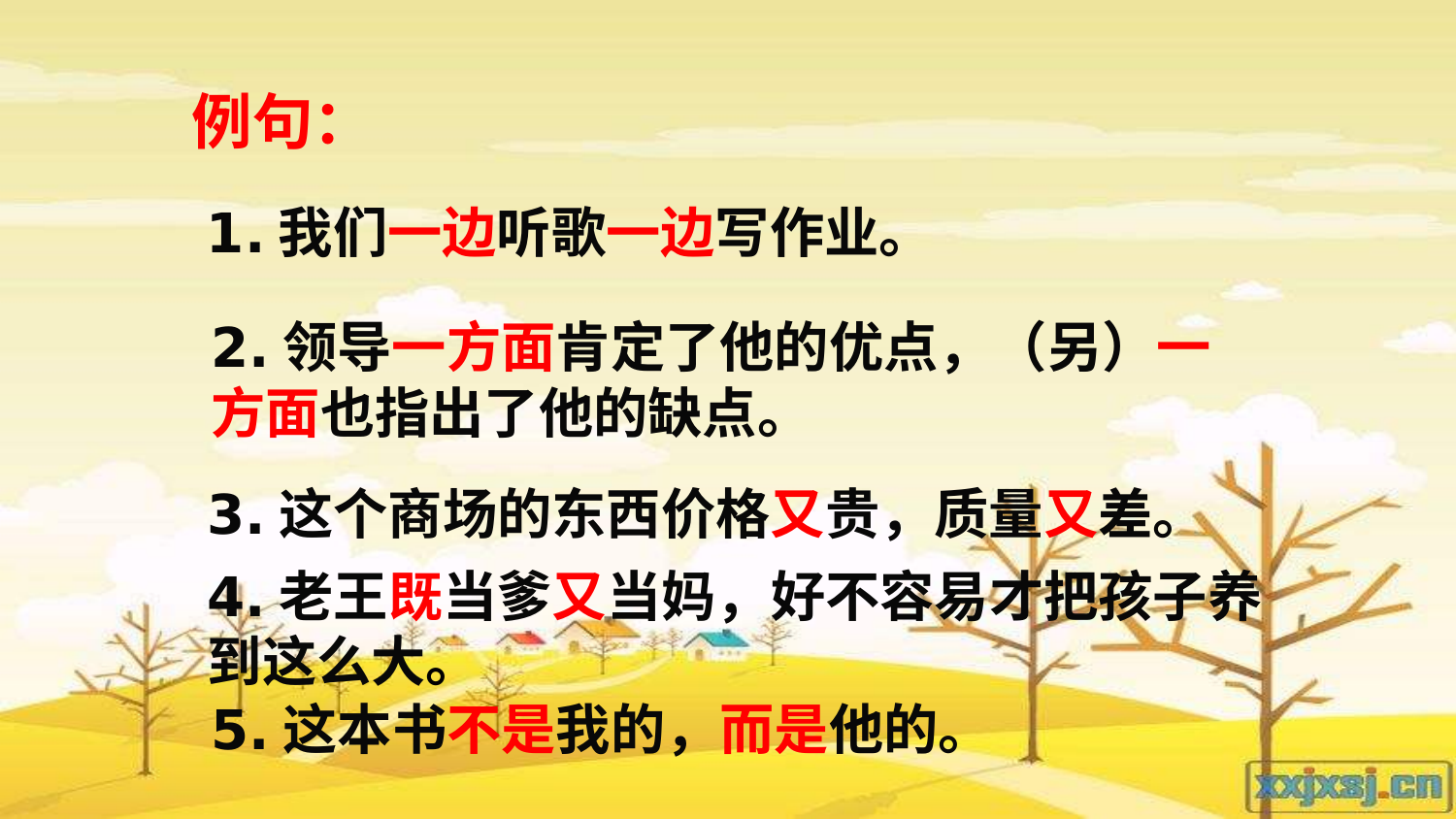

例句：
1.我们一边听歌一边写作业。
2.领导一方面肯定了他的优点，（另）一方面也指出了他的缺点。
3.这个商场的东西价格又贵，质量又差。
4.老王既当爹又当妈，好不容易才把孩子养
到这么大。
5.这本书不是我的，而是他的。